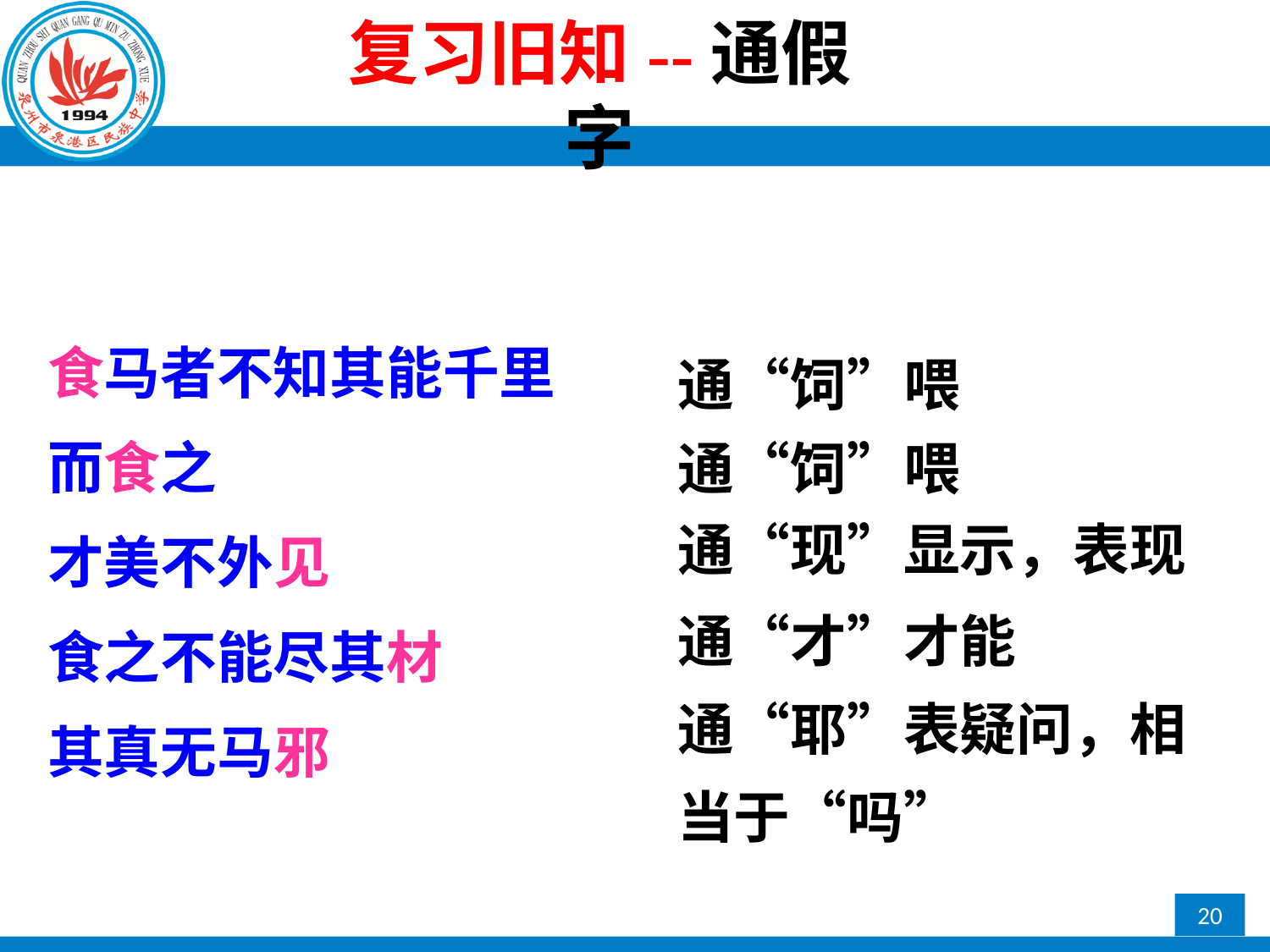

# 复习旧知--通假字

食马者不知其能千里而食之
才美不外见
食之不能尽其材
其真无马邪
通“饲”喂

通“饲”喂

通“现”显示，表现
通“才”才能
通“耶”表疑问，相当于“吗”